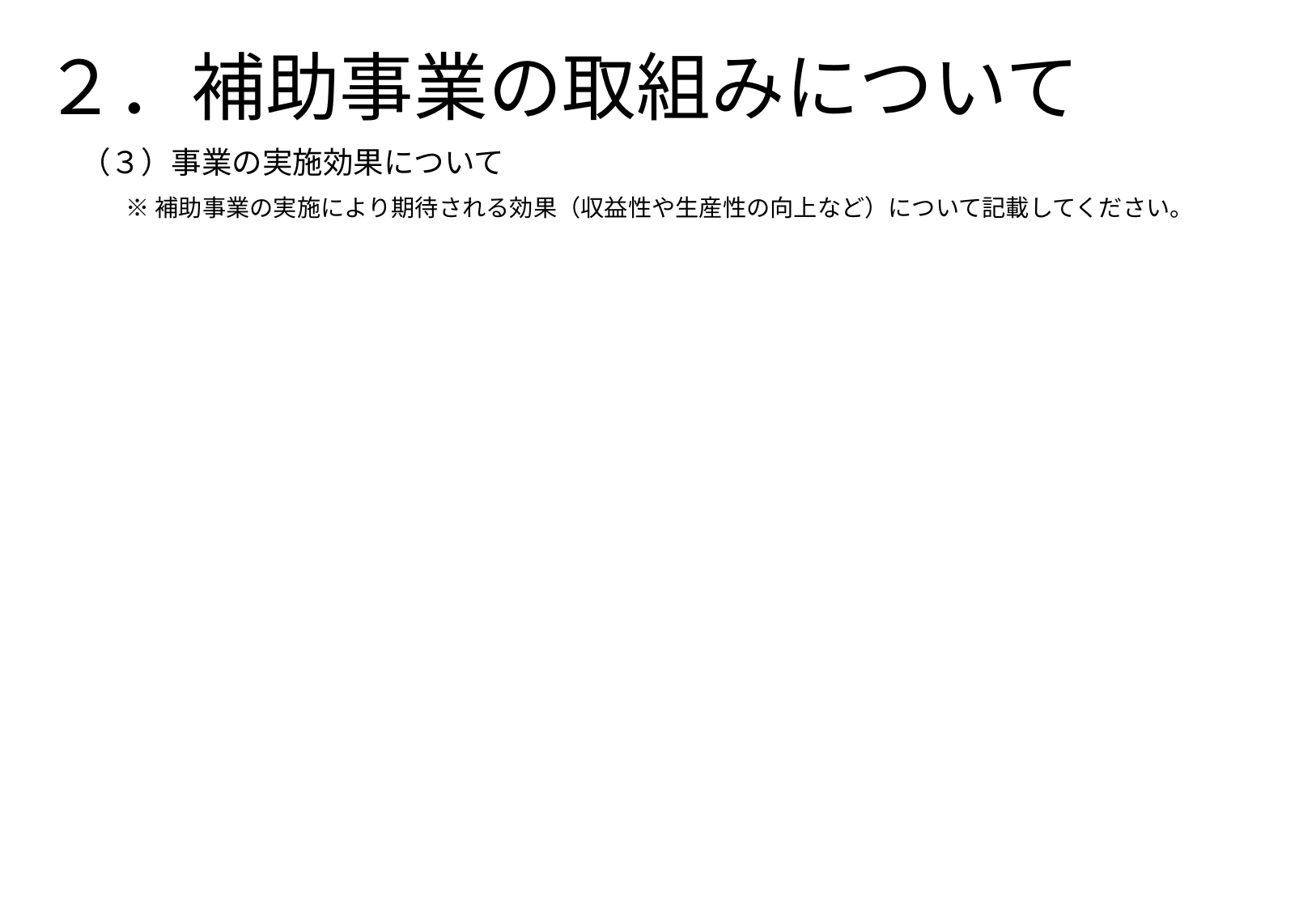

# ２．補助事業の取組みについて
（３）事業の実施効果について
※補助事業の実施により期待される効果（収益性や生産性の向上など）について記載してください。